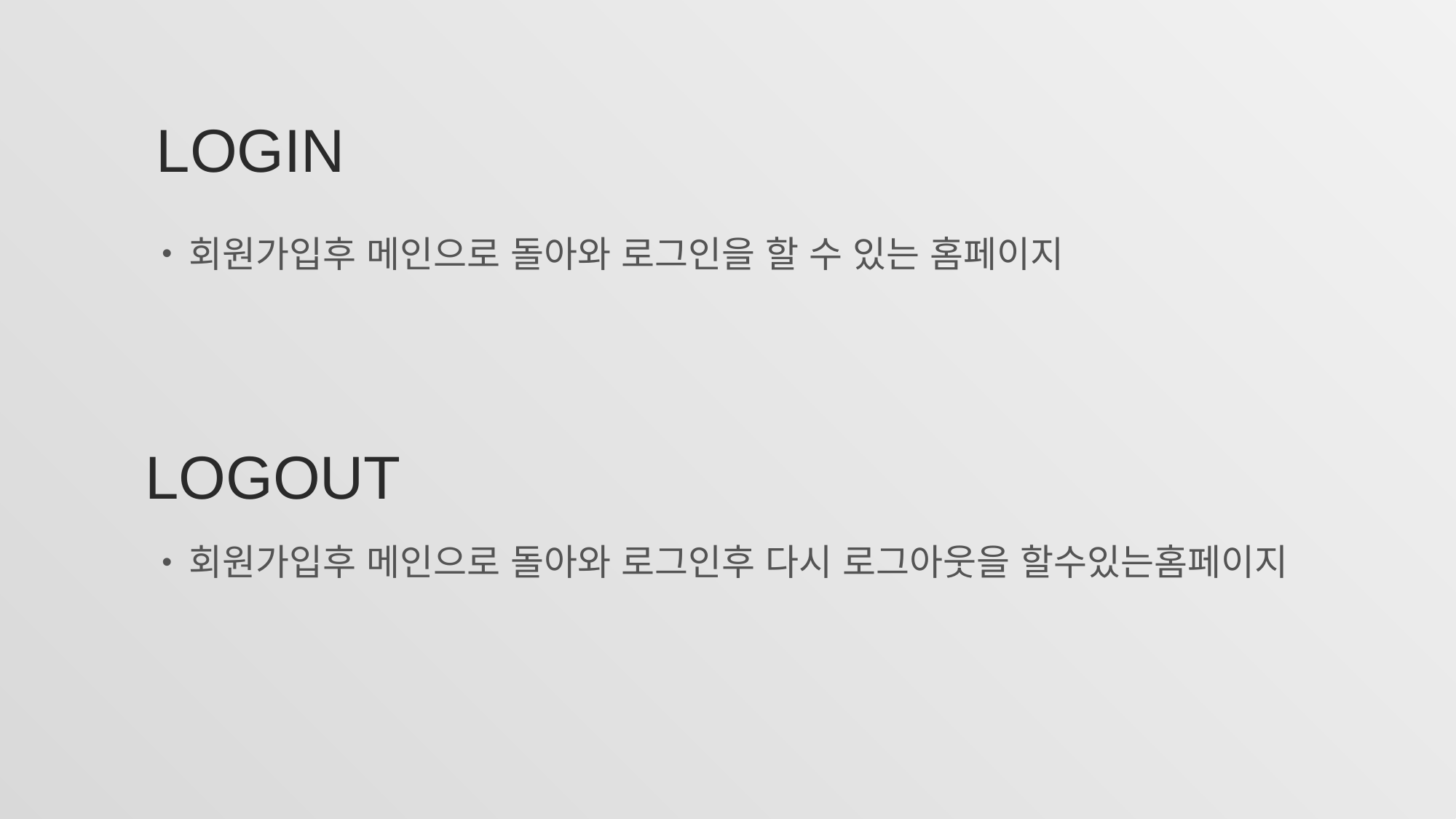

# LOGIN
회원가입후 메인으로 돌아와 로그인을 할 수 있는 홈페이지
LOGOUT
회원가입후 메인으로 돌아와 로그인후 다시 로그아웃을 할수있는홈페이지